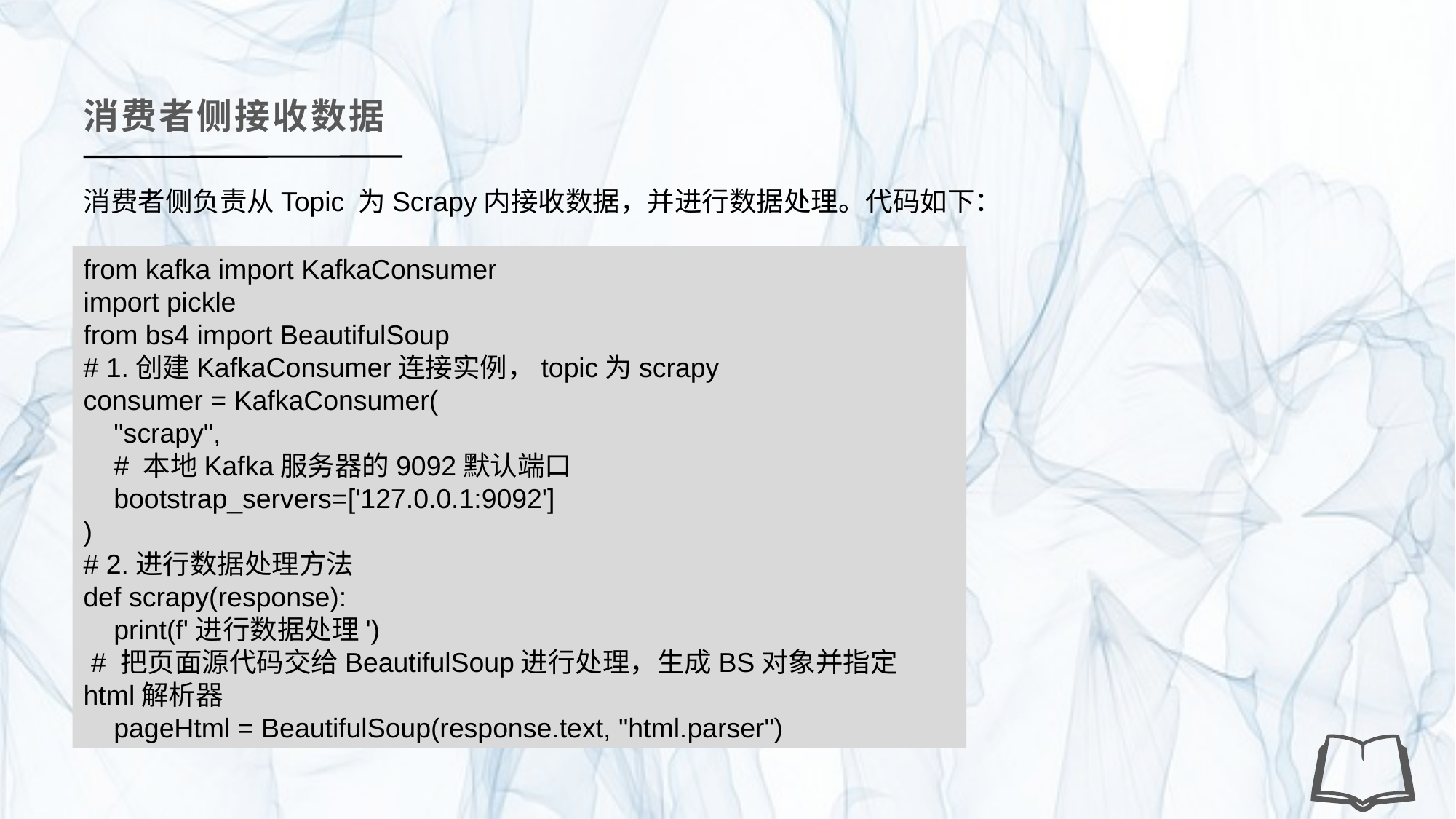

消费者侧接收数据
消费者侧负责从Topic 为Scrapy内接收数据，并进行数据处理。代码如下：
from kafka import KafkaConsumer
import pickle
from bs4 import BeautifulSoup
# 1.创建KafkaConsumer连接实例，topic为scrapy
consumer = KafkaConsumer(
    "scrapy",
    # 本地Kafka服务器的9092默认端口
    bootstrap_servers=['127.0.0.1:9092']
)
# 2.进行数据处理方法
def scrapy(response):
    print(f'进行数据处理')
 # 把页面源代码交给BeautifulSoup进行处理，生成BS对象并指定html解析器
    pageHtml = BeautifulSoup(response.text, "html.parser")

19